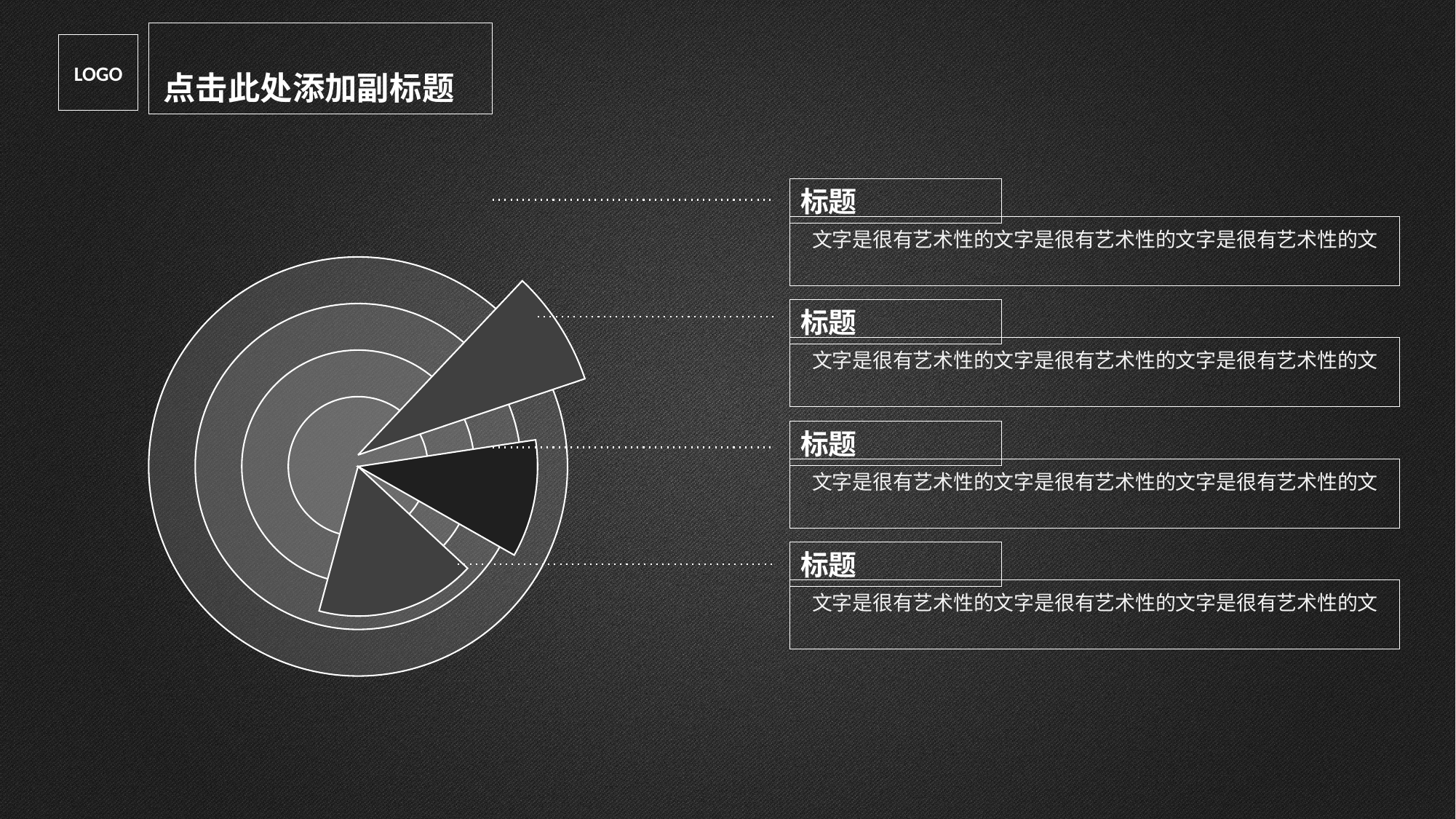

点击此处添加副标题
LOGO
标题

文字是很有艺术性的文字是很有艺术性的文字是很有艺术性的文

标题

文字是很有艺术性的文字是很有艺术性的文字是很有艺术性的文

标题
文字是很有艺术性的文字是很有艺术性的文字是很有艺术性的文

标题
文字是很有艺术性的文字是很有艺术性的文字是很有艺术性的文